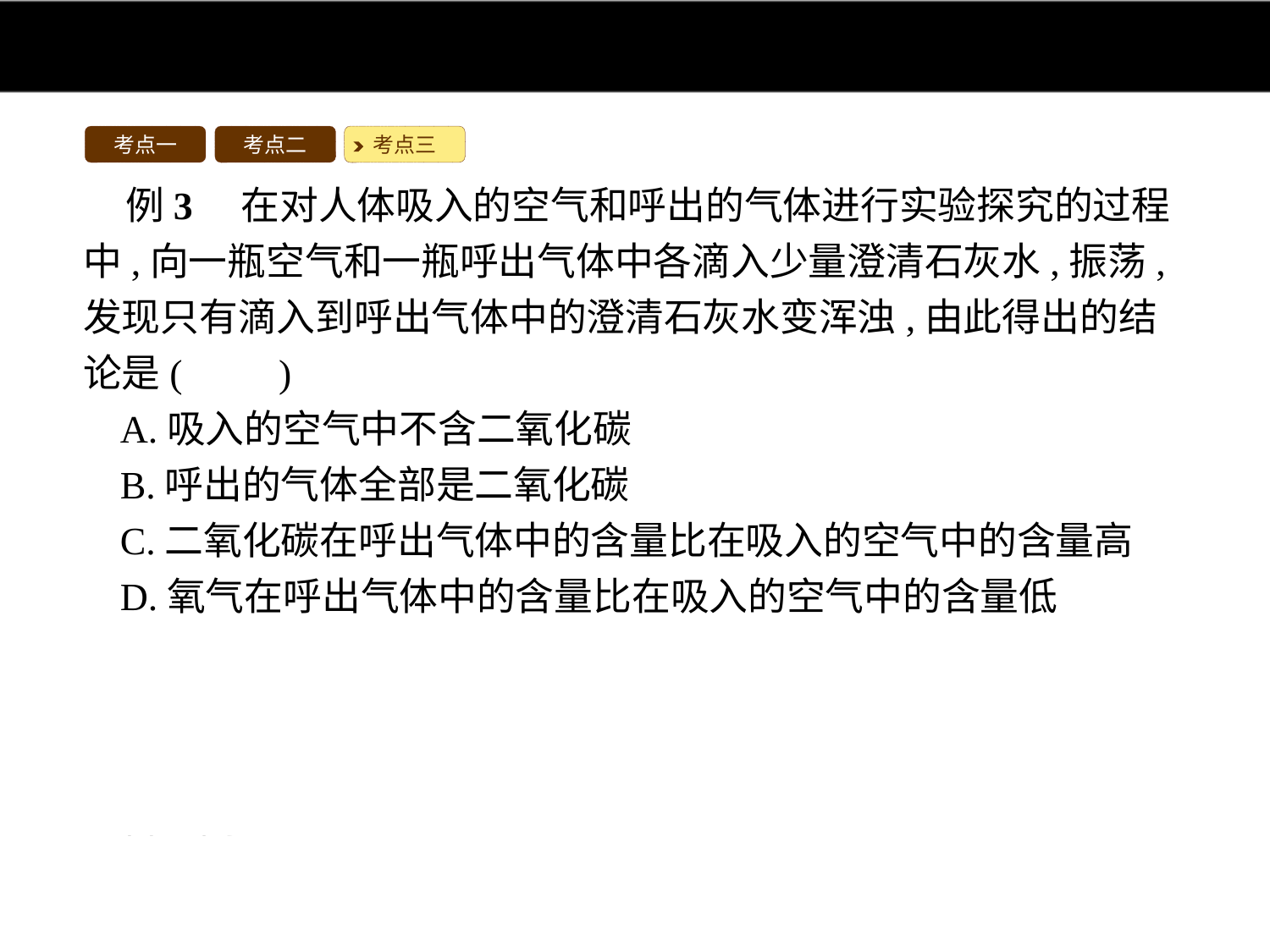

考点一
考点二
考点三

例3　在对人体吸入的空气和呼出的气体进行实验探究的过程中,向一瓶空气和一瓶呼出气体中各滴入少量澄清石灰水,振荡,发现只有滴入到呼出气体中的澄清石灰水变浑浊,由此得出的结论是(　　)
A.吸入的空气中不含二氧化碳
B.呼出的气体全部是二氧化碳
C.二氧化碳在呼出气体中的含量比在吸入的空气中的含量高
D.氧气在呼出气体中的含量比在吸入的空气中的含量低
解析:空气中也含有二氧化碳,由于二氧化碳的含量低,滴入到空气中的澄清石灰水不会变浑浊,滴入到呼出气体中的澄清石灰水变浑浊,说明二氧化碳在呼出气体中的含量比在吸入的空气中的含量高。
答案:C